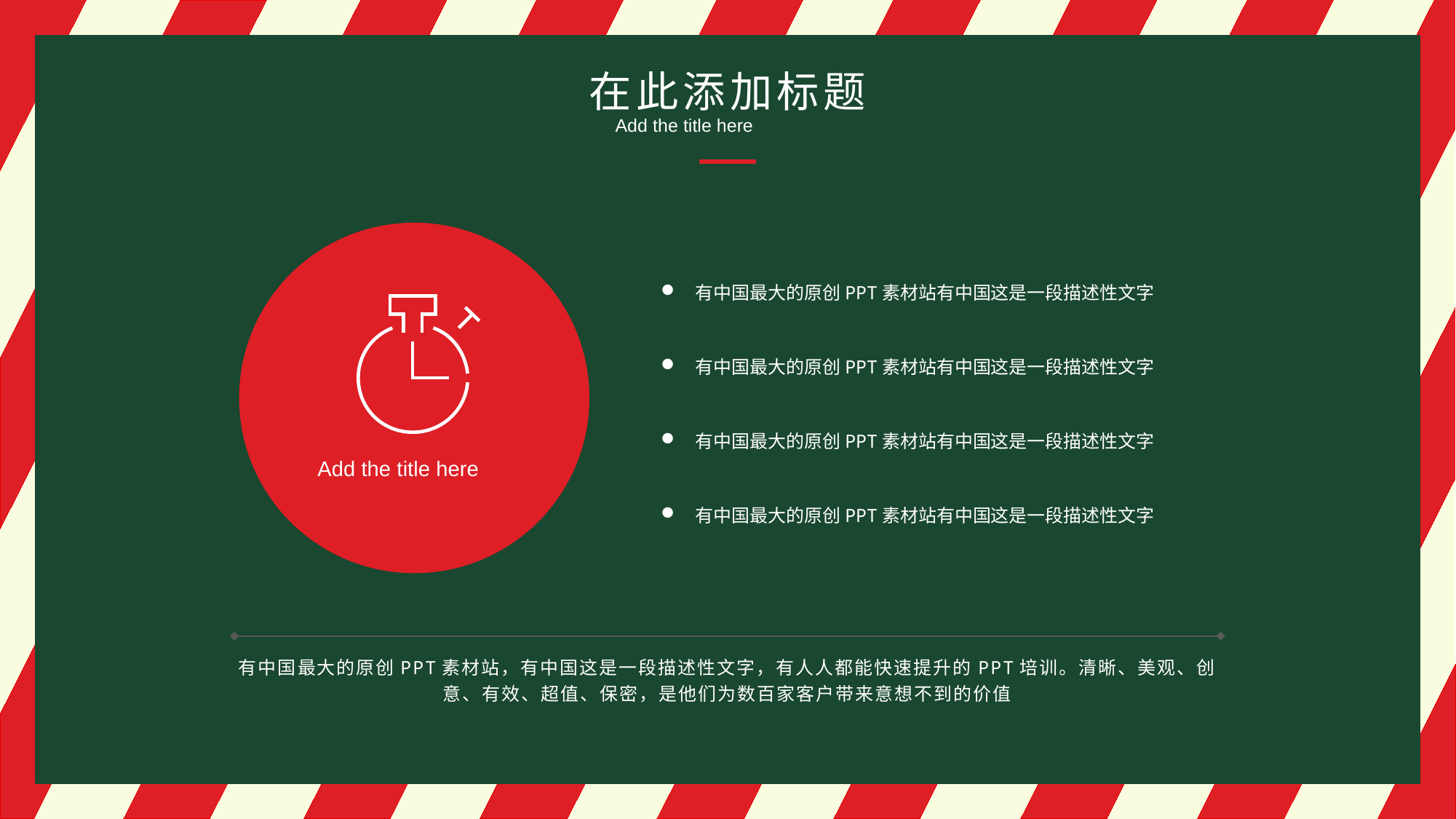

在此添加标题
Add the title here

有中国最大的原创PPT素材站有中国这是一段描述性文字

有中国最大的原创PPT素材站有中国这是一段描述性文字
有中国最大的原创PPT素材站有中国这是一段描述性文字
Add the title here
有中国最大的原创PPT素材站有中国这是一段描述性文字
有中国最大的原创PPT素材站，有中国这是一段描述性文字，有人人都能快速提升的PPT培训。清晰、美观、创意、有效、超值、保密，是他们为数百家客户带来意想不到的价值